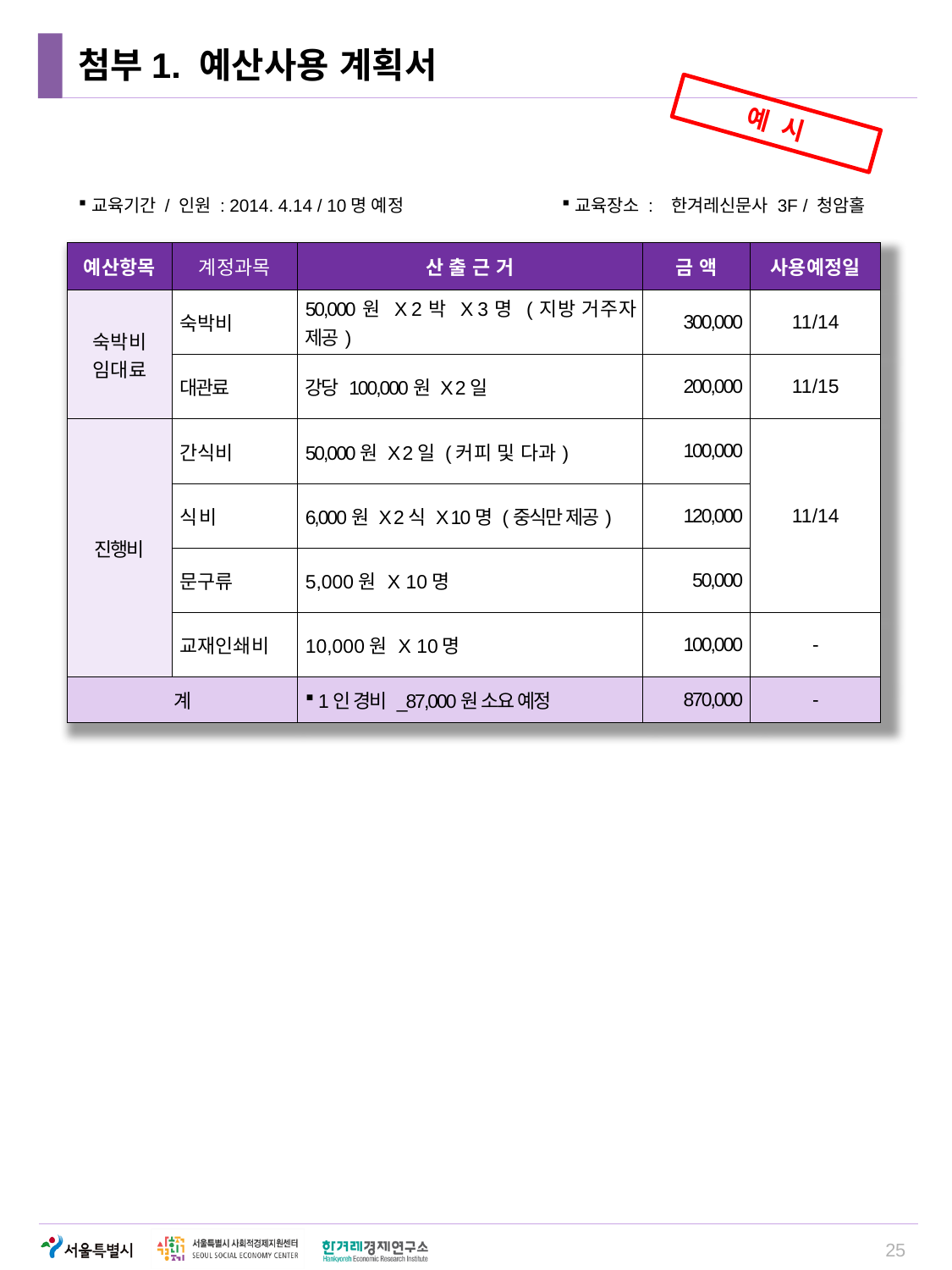

# 첨부1. 예산사용 계획서
예  시
교육기간 / 인원 : 2014. 4.14 / 10명 예정
교육장소 :   한겨레신문사 3F / 청암홀
| 예산항목 | 계정과목 | 산 출 근 거 | 금 액 | 사용예정일 |
| --- | --- | --- | --- | --- |
| 숙박비 임대료 | 숙박비 | 50,000원 X 2박 X 3명 (지방 거주자 제공) | 300,000 | 11/14 |
|  | 대관료 | 강당 100,000원 X 2일 | 200,000 | 11/15 |
| 진행비 | 간식비 | 50,000원 X 2일 (커피 및 다과) | 100,000 | 11/14 |
|  | 식 비 | 6,000원 X 2식 X 10명 (중식만 제공) | 120,000 |  |
|  | 문구류 | 5,000원 X 10명 | 50,000 |  |
|  | 교재인쇄비 | 10,000원 X 10명 | 100,000 | - |
| 계 |  | 1인 경비 \_87,000원 소요 예정 | 870,000 | - |
25